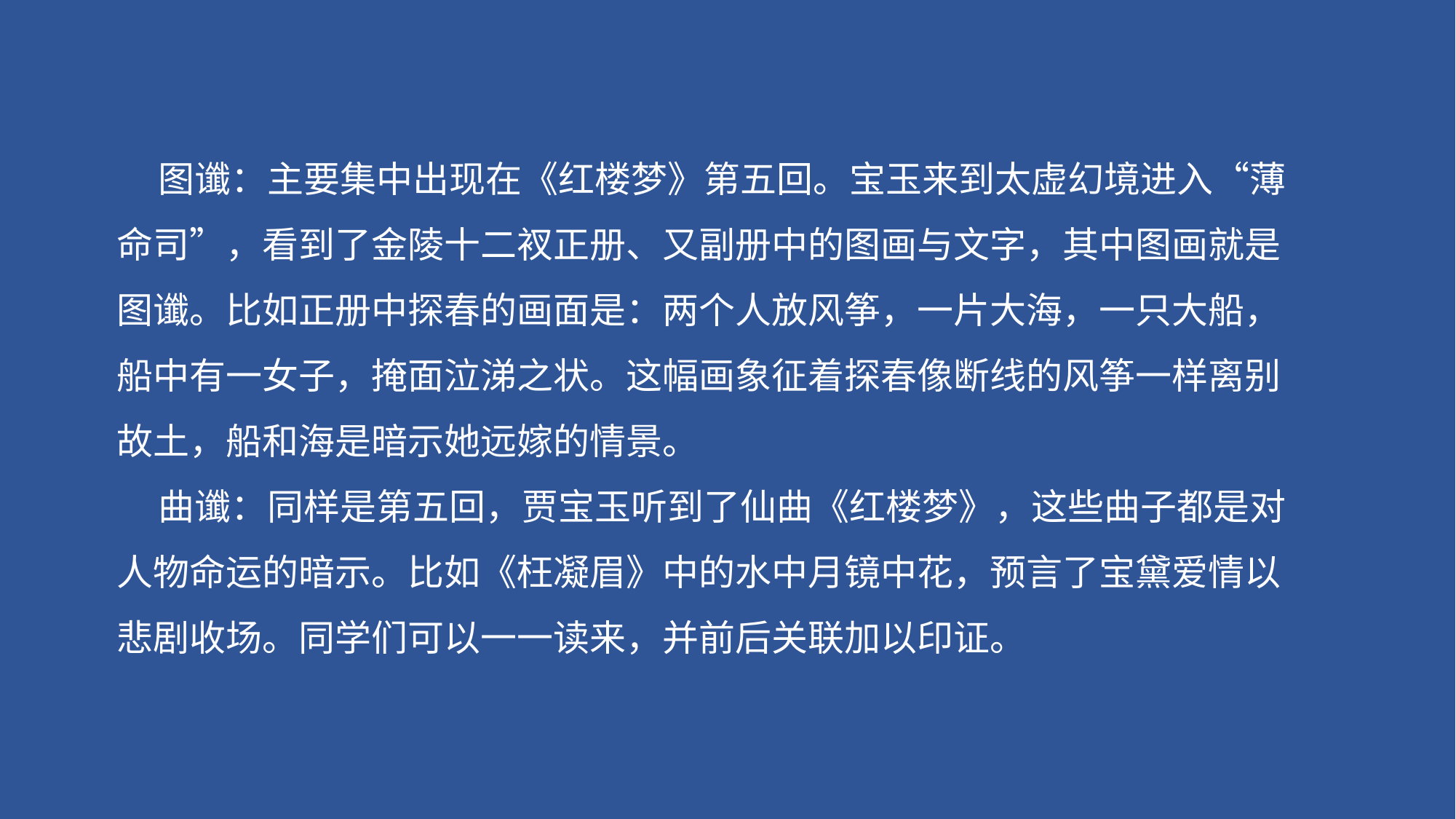

图谶：主要集中出现在《红楼梦》第五回。宝玉来到太虚幻境进入“薄命司”，看到了金陵十二衩正册、又副册中的图画与文字，其中图画就是图谶。比如正册中探春的画面是：两个人放风筝，一片大海，一只大船，船中有一女子，掩面泣涕之状。这幅画象征着探春像断线的风筝一样离别故土，船和海是暗示她远嫁的情景。
    曲谶：同样是第五回，贾宝玉听到了仙曲《红楼梦》，这些曲子都是对人物命运的暗示。比如《枉凝眉》中的水中月镜中花，预言了宝黛爱情以悲剧收场。同学们可以一一读来，并前后关联加以印证。